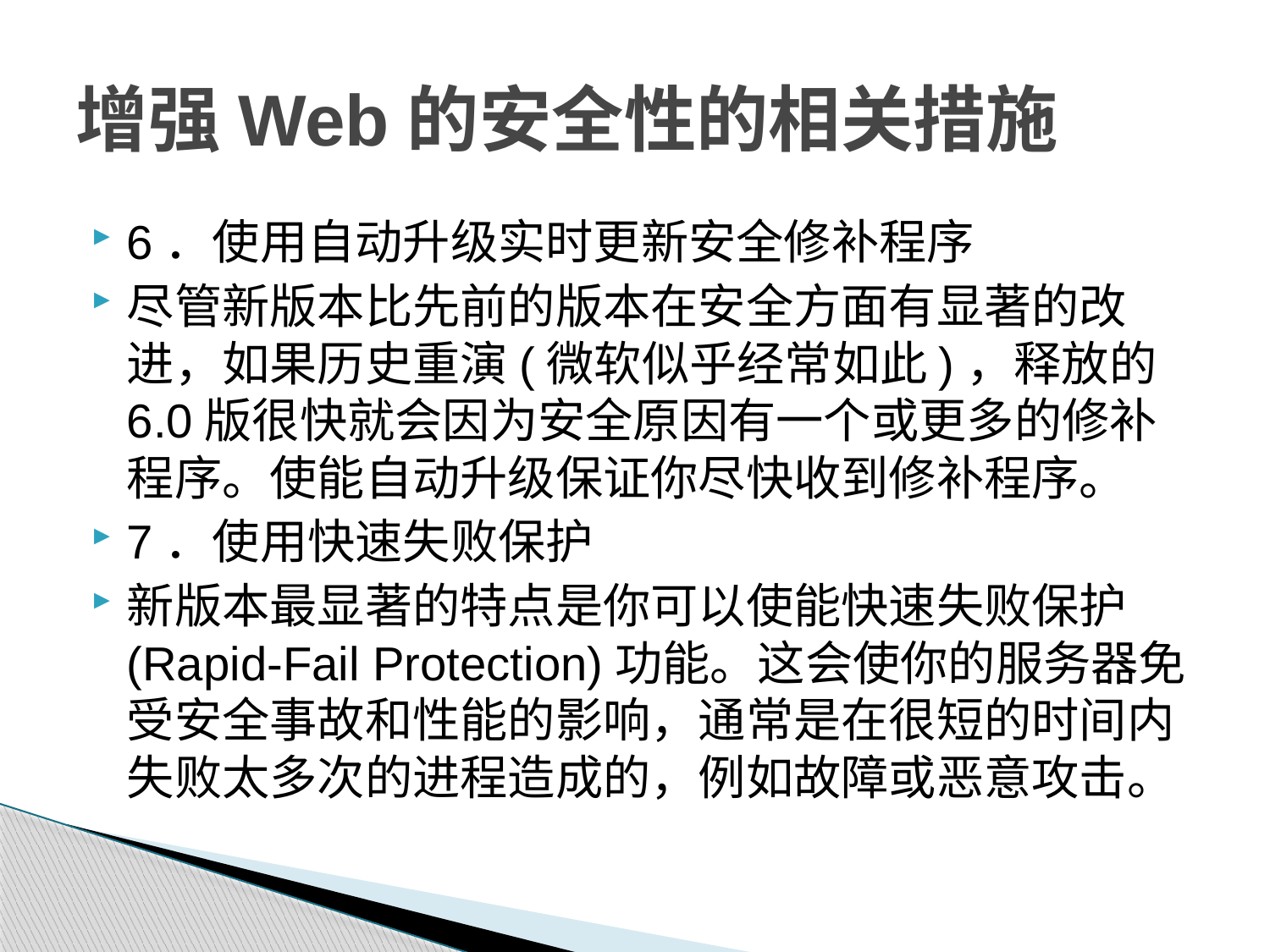

# 增强Web的安全性的相关措施
6．使用自动升级实时更新安全修补程序
尽管新版本比先前的版本在安全方面有显著的改进，如果历史重演(微软似乎经常如此)，释放的6.0版很快就会因为安全原因有一个或更多的修补程序。使能自动升级保证你尽快收到修补程序。
7．使用快速失败保护
新版本最显著的特点是你可以使能快速失败保护(Rapid-Fail Protection)功能。这会使你的服务器免受安全事故和性能的影响，通常是在很短的时间内失败太多次的进程造成的，例如故障或恶意攻击。